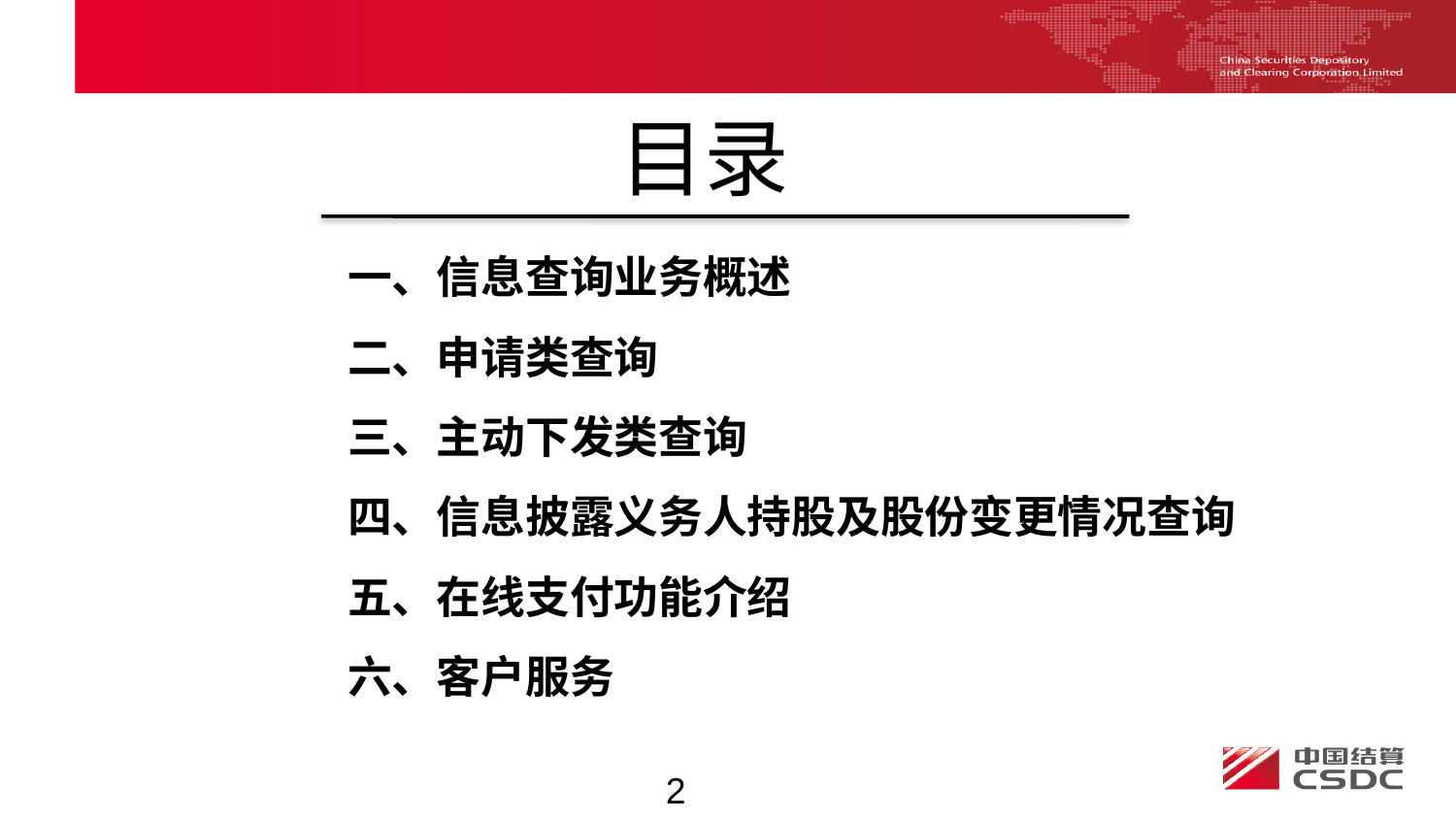

目录
一、信息查询业务概述
二、申请类查询
三、主动下发类查询
四、信息披露义务人持股及股份变更情况查询
五、在线支付功能介绍
六、客户服务
2